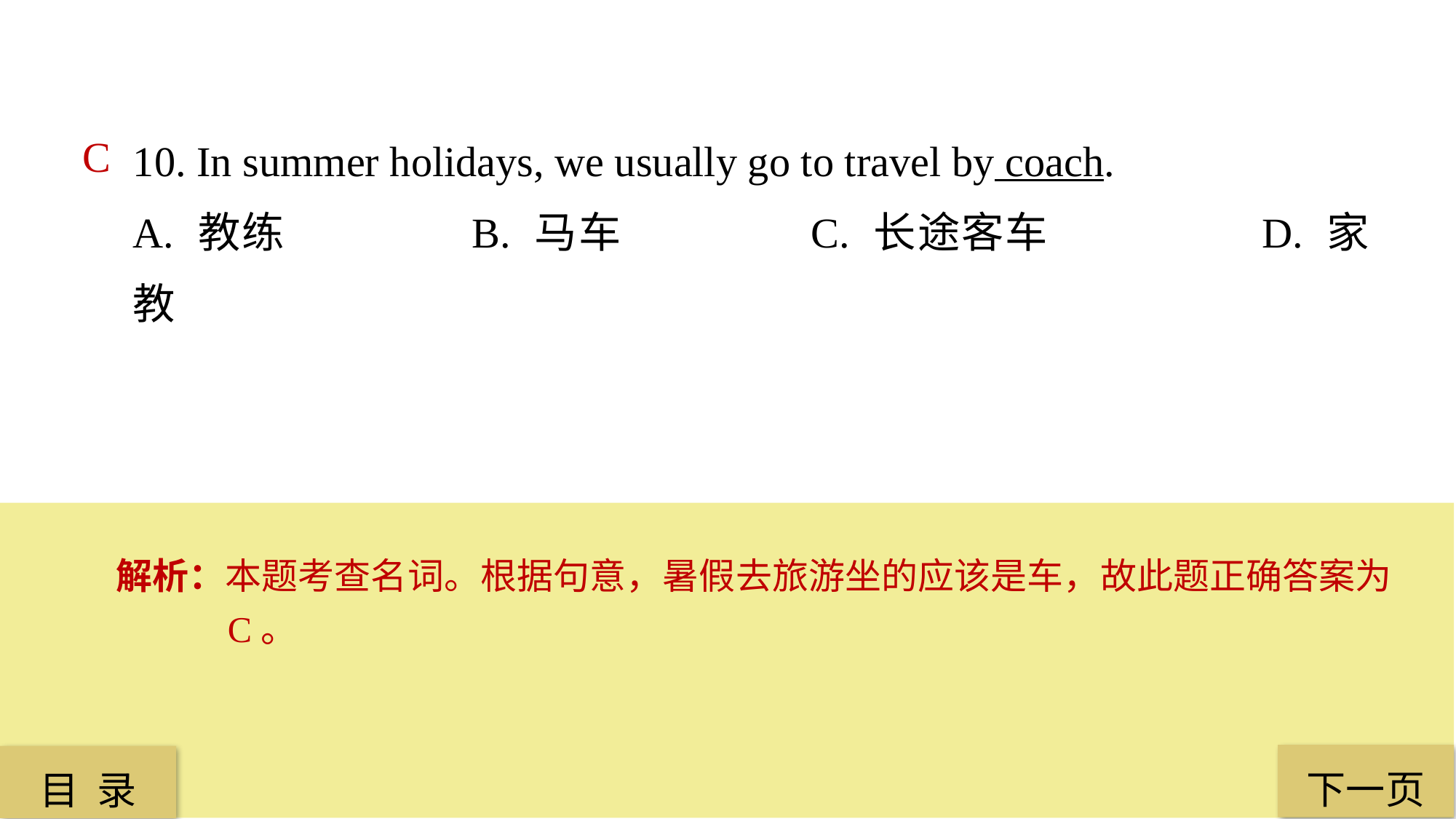

10. In summer holidays, we usually go to travel by coach.
A. 教练 		B. 马车 		C. 长途客车 		D. 家教
C
解析：本题考查名词。根据句意，暑假去旅游坐的应该是车，故此题正确答案为 C。